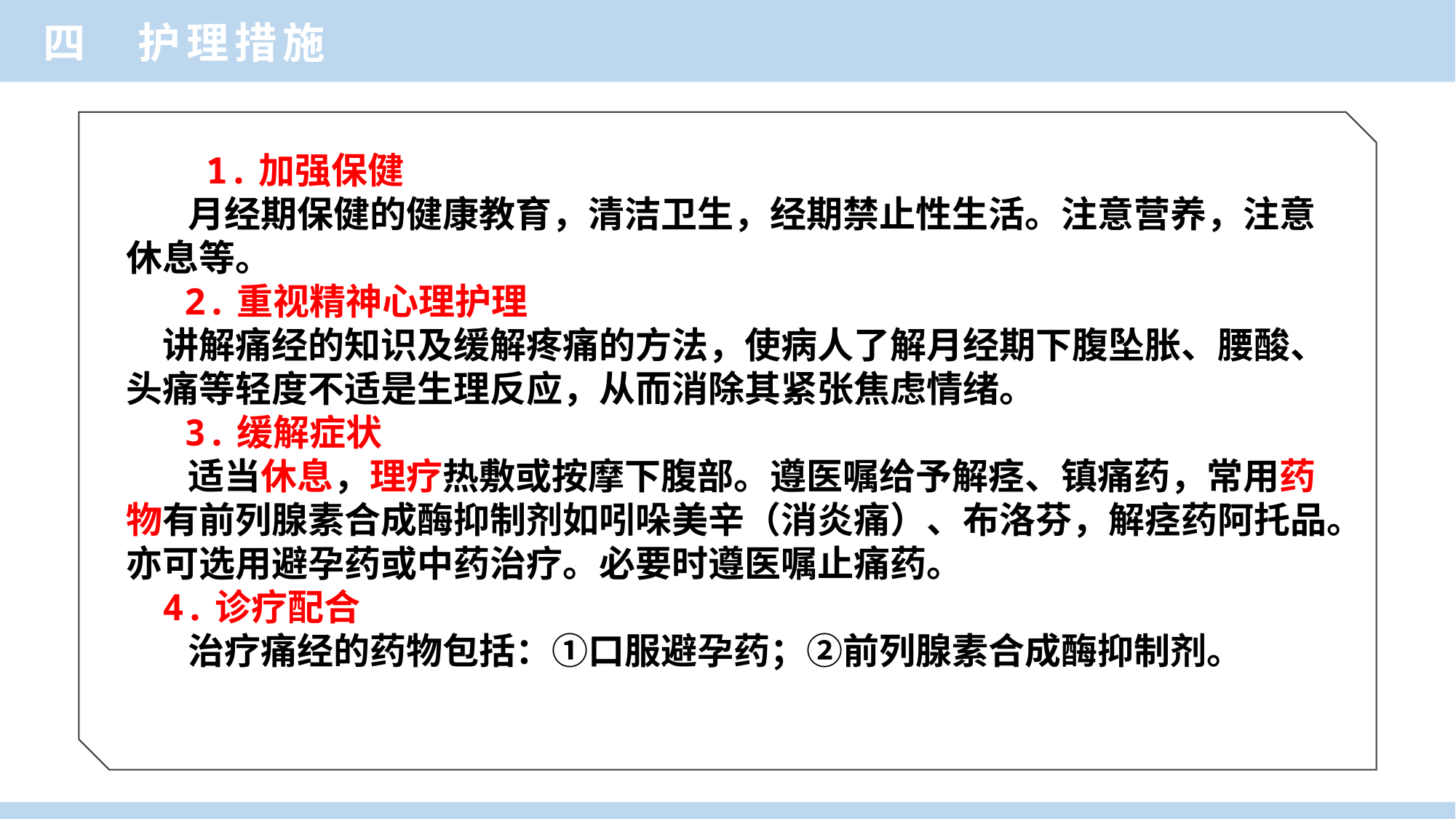

四   护理措施

  1.加强保健
  月经期保健的健康教育，清洁卫生，经期禁止性生活。注意营养，注意休息等。
 2.重视精神心理护理
讲解痛经的知识及缓解疼痛的方法，使病人了解月经期下腹坠胀、腰酸、头痛等轻度不适是生理反应，从而消除其紧张焦虑情绪。
 3.缓解症状
  适当休息，理疗热敷或按摩下腹部。遵医嘱给予解痉、镇痛药，常用药物有前列腺素合成酶抑制剂如吲哚美辛（消炎痛）、布洛芬，解痉药阿托品。亦可选用避孕药或中药治疗。必要时遵医嘱止痛药。
4.诊疗配合
  治疗痛经的药物包括：①口服避孕药；②前列腺素合成酶抑制剂。